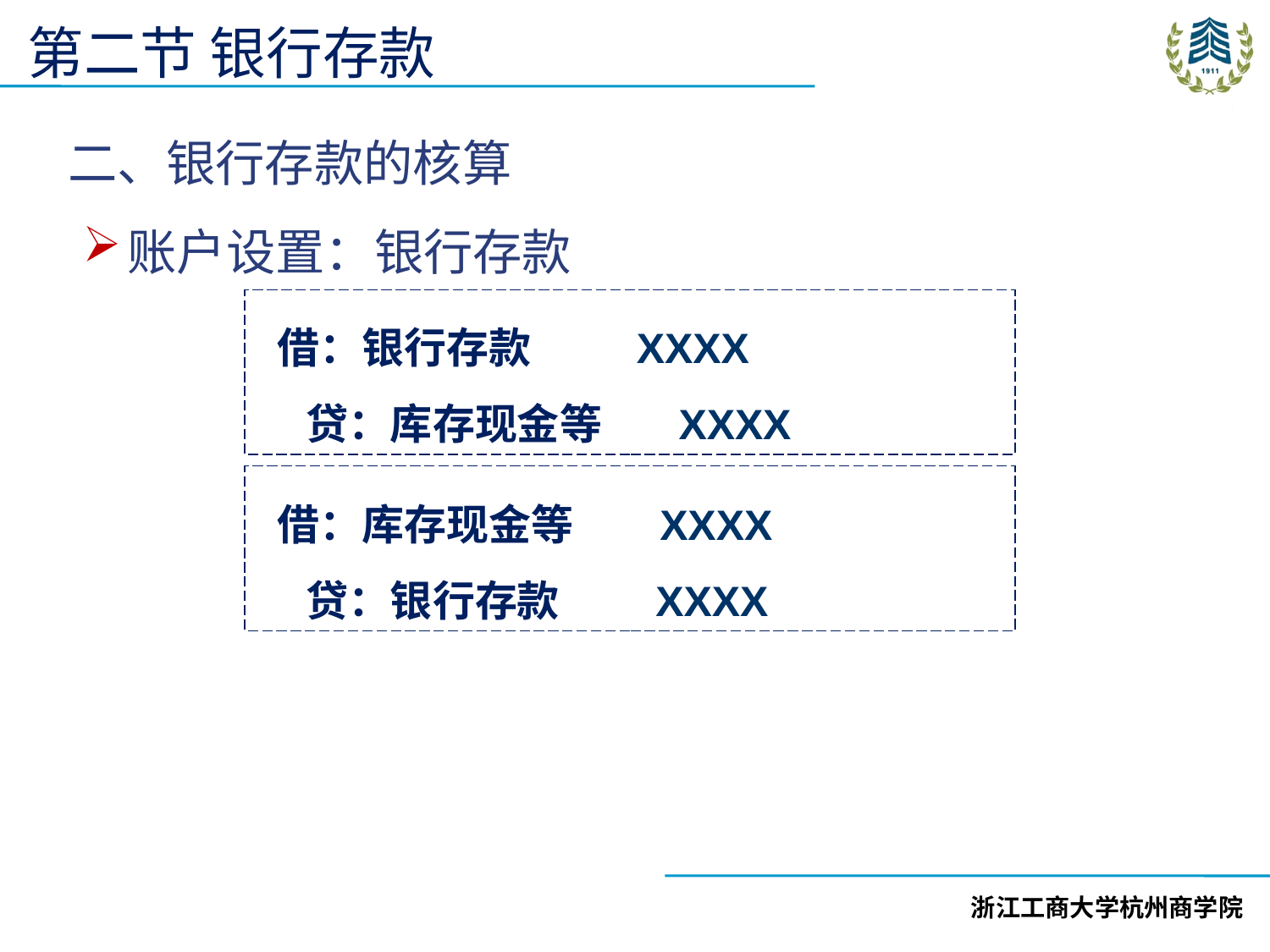

第二节 银行存款
二、银行存款的核算
账户设置：银行存款
 借：银行存款          XXXX
    贷：库存现金等       XXXX
 借：库存现金等        XXXX
    贷：银行存款         XXXX